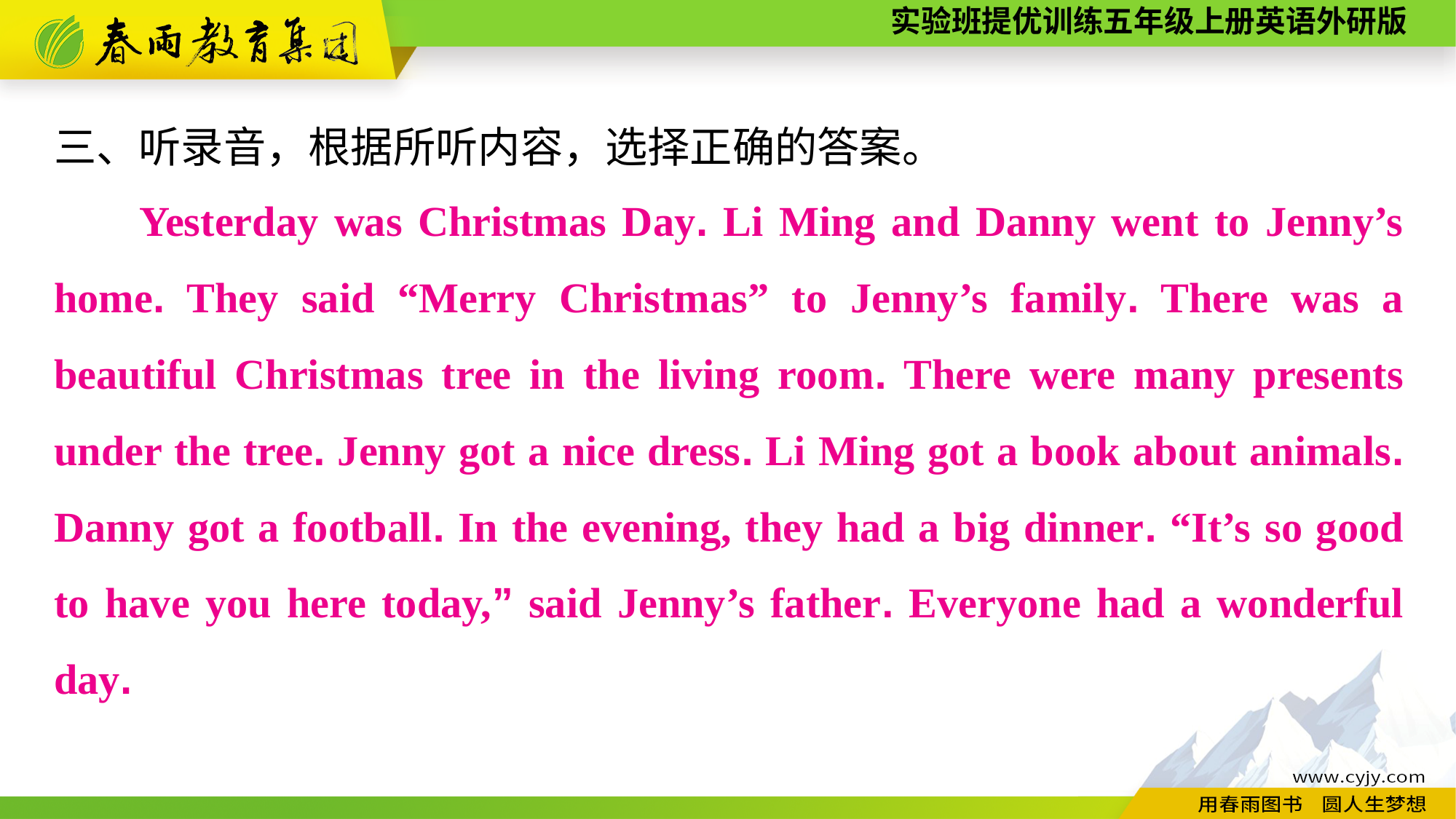

三、听录音，根据所听内容，选择正确的答案。
Yesterday was Christmas Day. Li Ming and Danny went to Jenny’s home. They said “Merry Christmas” to Jenny’s family. There was a beautiful Christmas tree in the living room. There were many presents under the tree. Jenny got a nice dress. Li Ming got a book about animals. Danny got a football. In the evening, they had a big dinner. “It’s so good to have you here today,” said Jenny’s father. Everyone had a wonderful day.